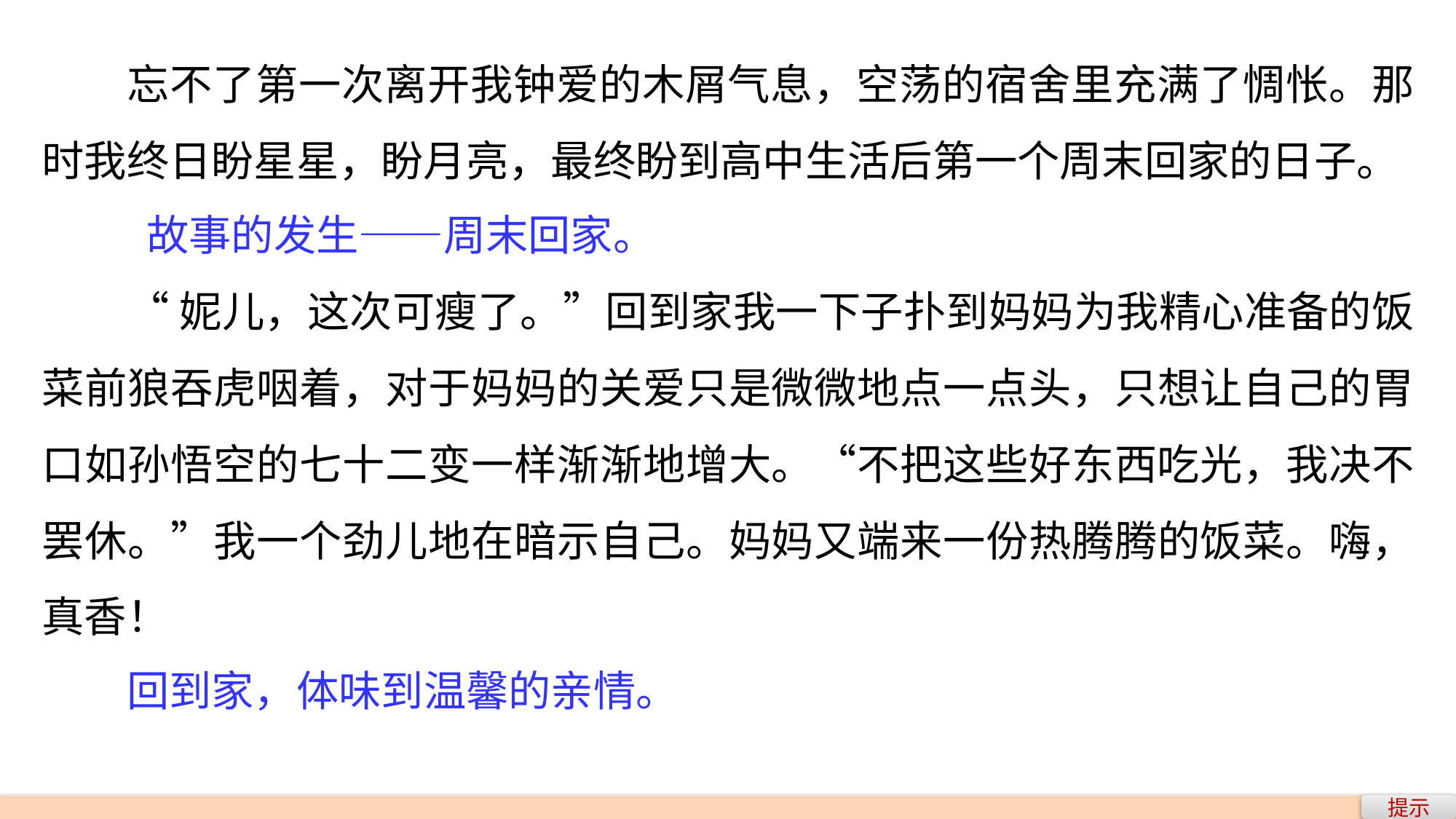

忘不了第一次离开我钟爱的木屑气息，空荡的宿舍里充满了惆怅。那时我终日盼星星，盼月亮，最终盼到高中生活后第一个周末回家的日子。
 故事的发生——周末回家。
“妮儿，这次可瘦了。”回到家我一下子扑到妈妈为我精心准备的饭菜前狼吞虎咽着，对于妈妈的关爱只是微微地点一点头，只想让自己的胃口如孙悟空的七十二变一样渐渐地增大。“不把这些好东西吃光，我决不罢休。”我一个劲儿地在暗示自己。妈妈又端来一份热腾腾的饭菜。嗨，真香！
回到家，体味到温馨的亲情。
提示